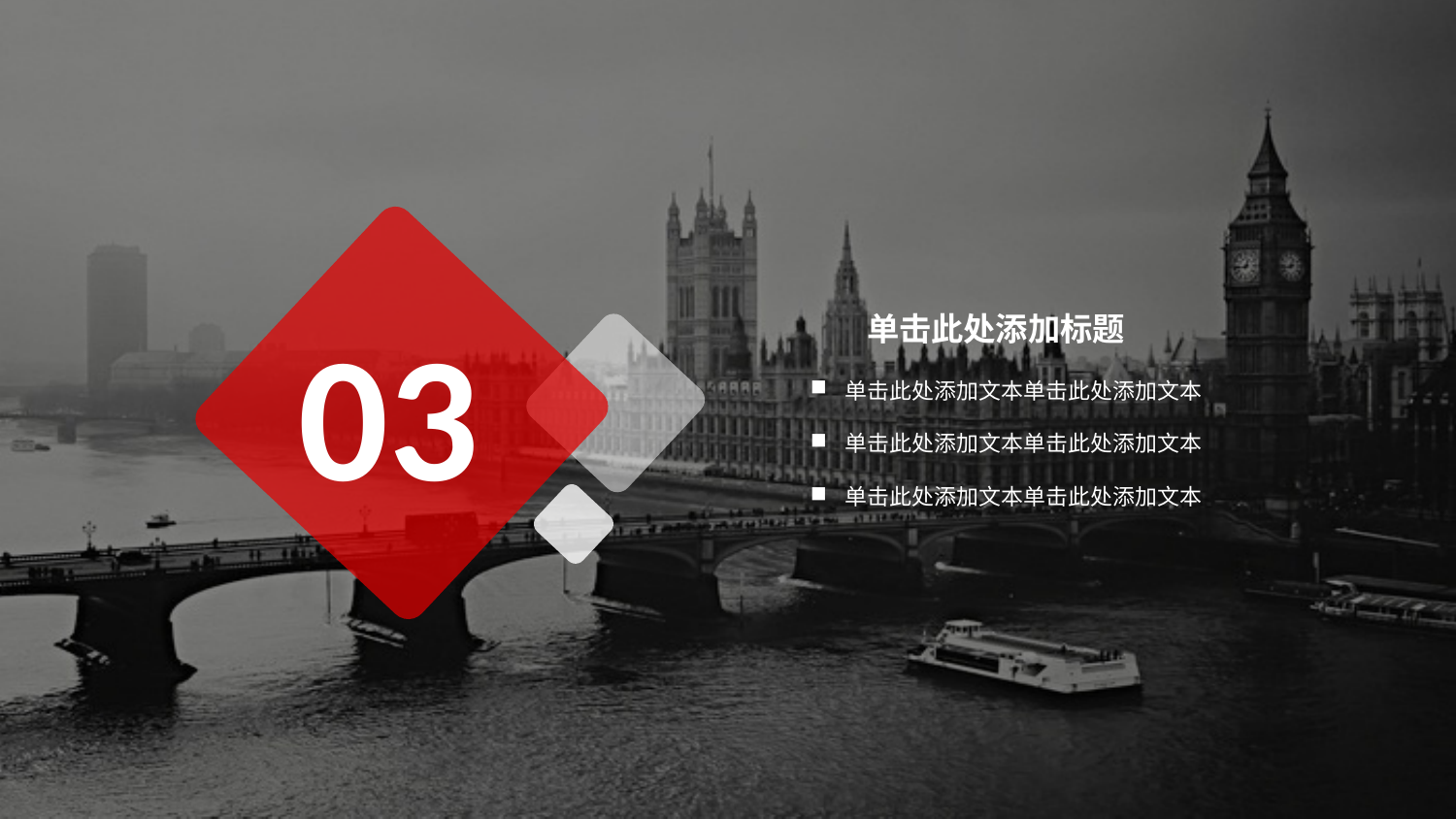

03
  单击此处添加标题
单击此处添加文本单击此处添加文本

单击此处添加文本单击此处添加文本

单击此处添加文本单击此处添加文本